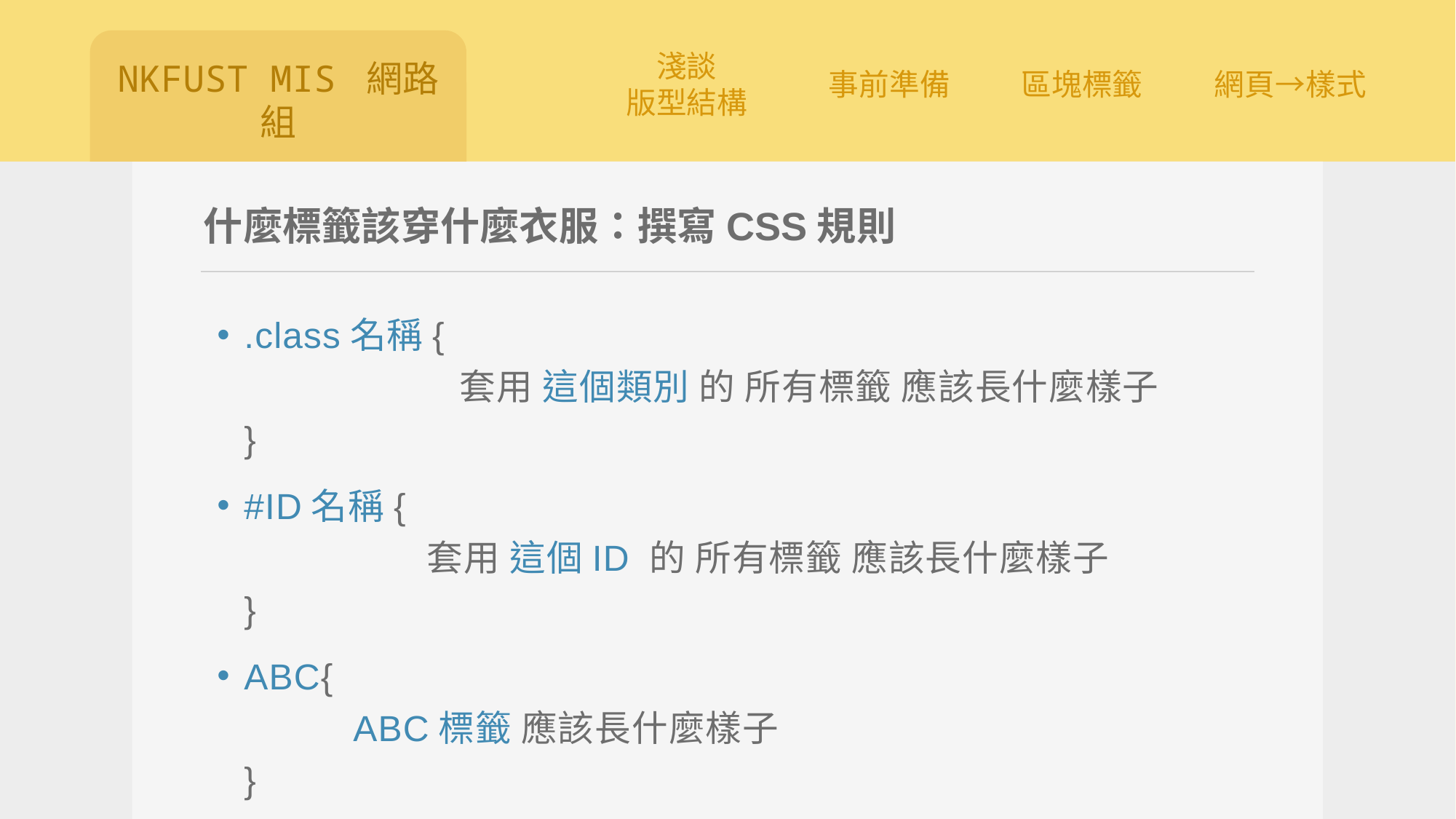

# 什麼標籤該穿什麼衣服：撰寫CSS規則
.class名稱{
                   套用 這個類別 的 所有標籤 應該長什麼樣子
}
#ID名稱{
                套用 這個ID 的 所有標籤 應該長什麼樣子
}
ABC{
          ABC標籤 應該長什麼樣子
}